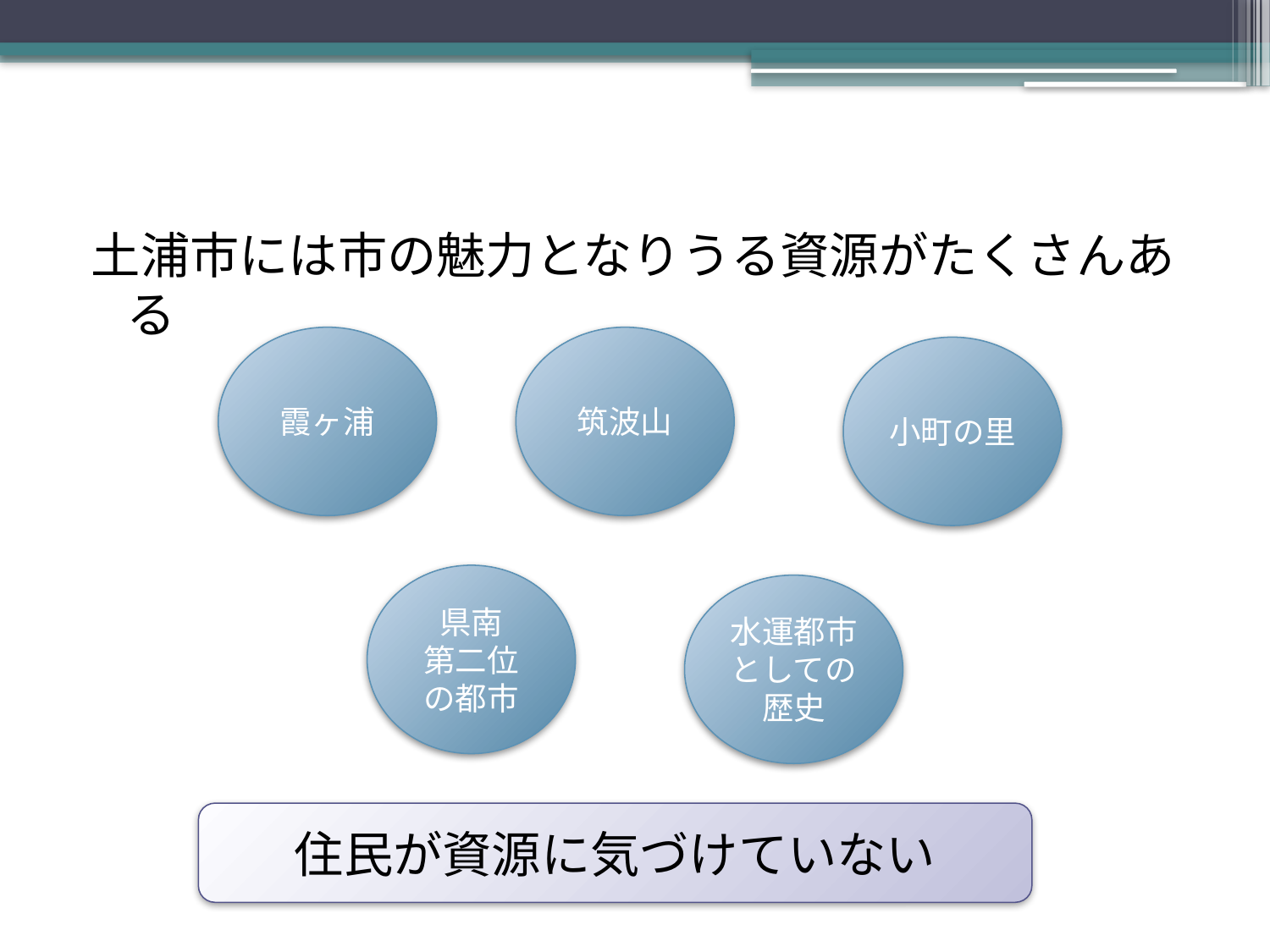

#
土浦市には市の魅力となりうる資源がたくさんある
霞ヶ浦
筑波山
小町の里
県南
第二位の都市
水運都市
としての
歴史
住民が資源に気づけていない